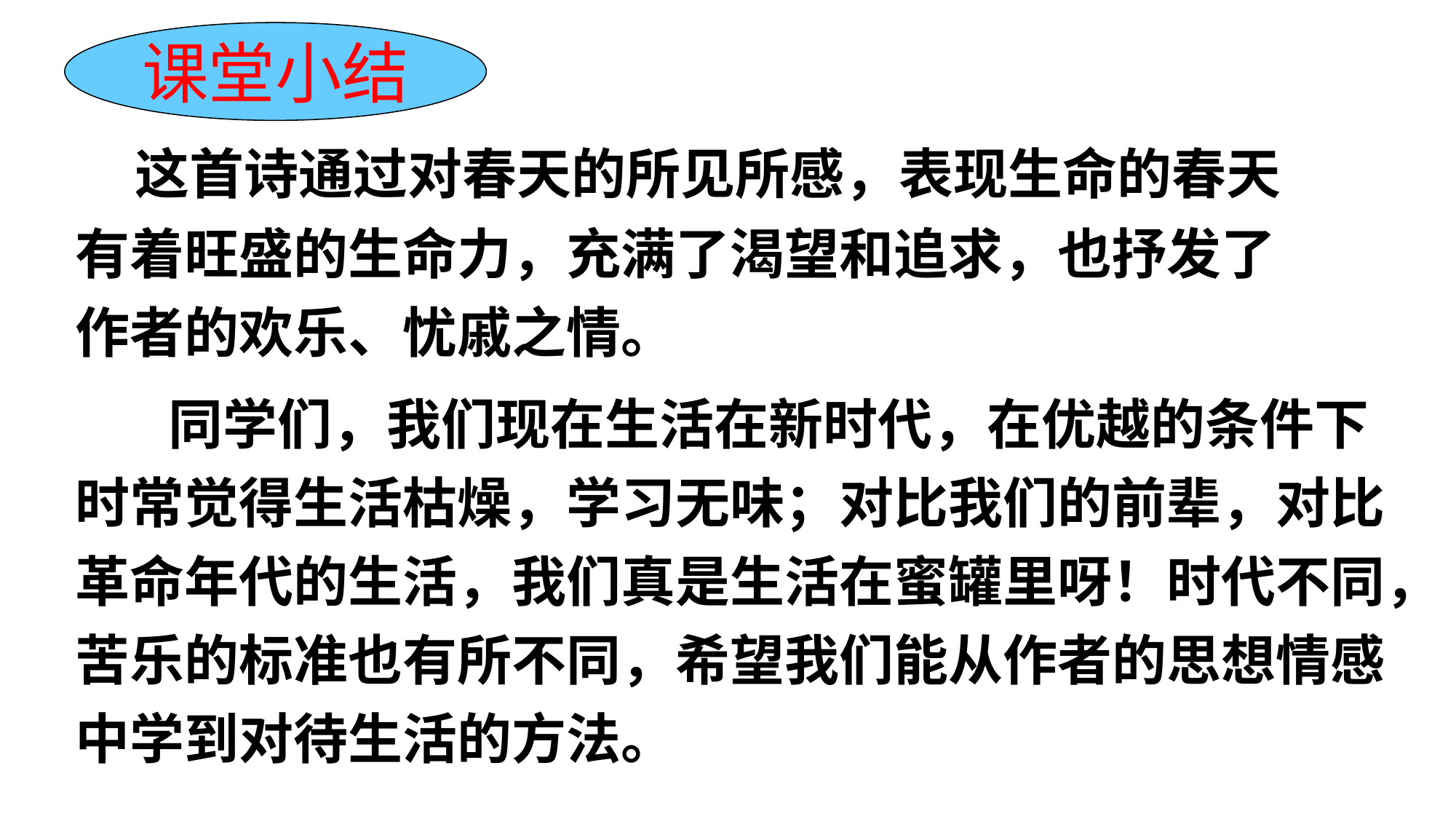

课堂小结
   这首诗通过对春天的所见所感，表现生命的春天有着旺盛的生命力，充满了渴望和追求，也抒发了作者的欢乐、忧戚之情。
              同学们，我们现在生活在新时代，在优越的条件下时常觉得生活枯燥，学习无味；对比我们的前辈，对比革命年代的生活，我们真是生活在蜜罐里呀！时代不同，苦乐的标准也有所不同，希望我们能从作者的思想情感中学到对待生活的方法。